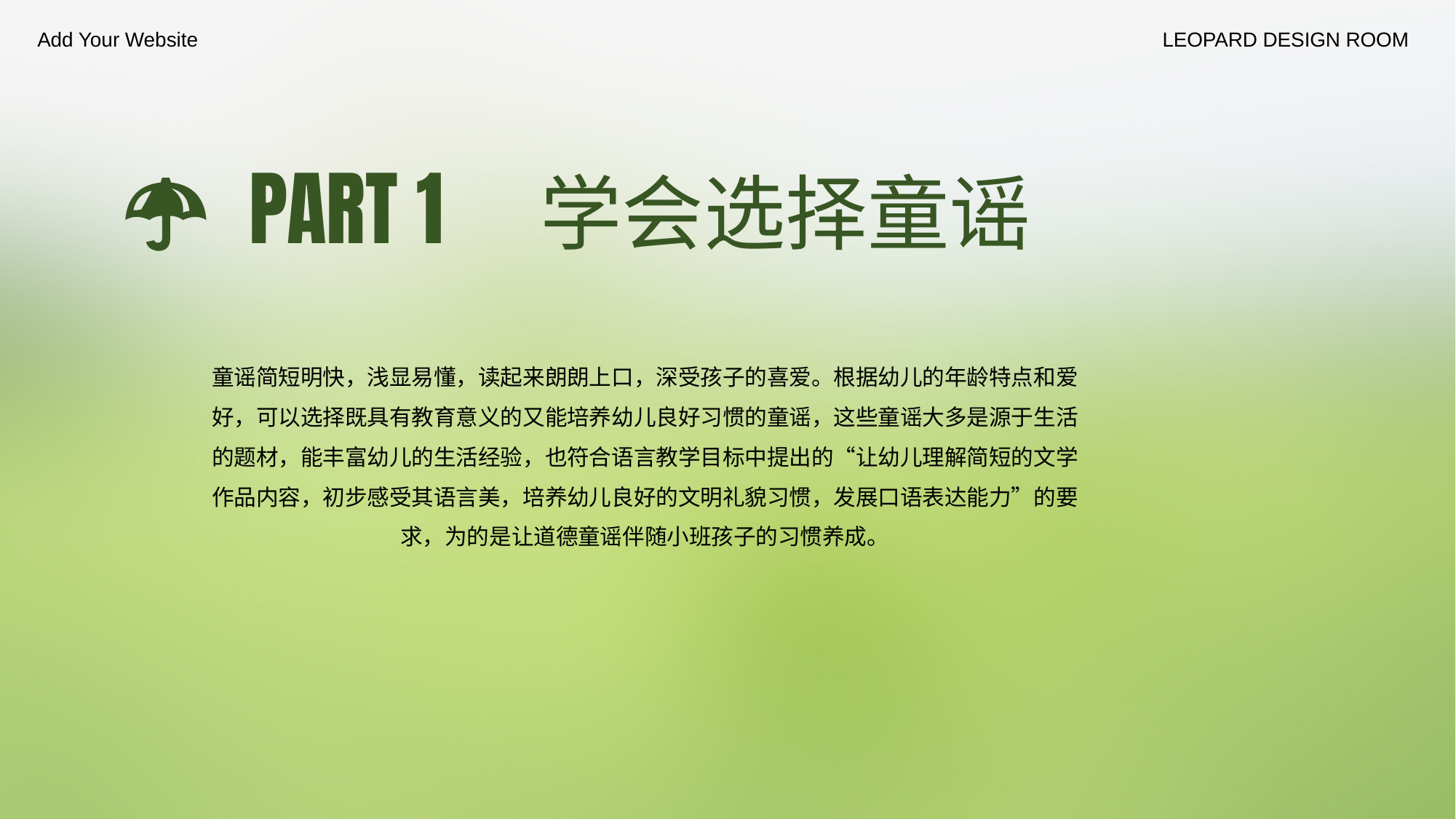

Add Your Website
LEOPARD DESIGN ROOM
PART 1    学会选择童谣

童谣简短明快，浅显易懂，读起来朗朗上口，深受孩子的喜爱。根据幼儿的年龄特点和爱好，可以选择既具有教育意义的又能培养幼儿良好习惯的童谣，这些童谣大多是源于生活的题材，能丰富幼儿的生活经验，也符合语言教学目标中提出的“让幼儿理解简短的文学作品内容，初步感受其语言美，培养幼儿良好的文明礼貌习惯，发展口语表达能力”的要求，为的是让道德童谣伴随小班孩子的习惯养成。